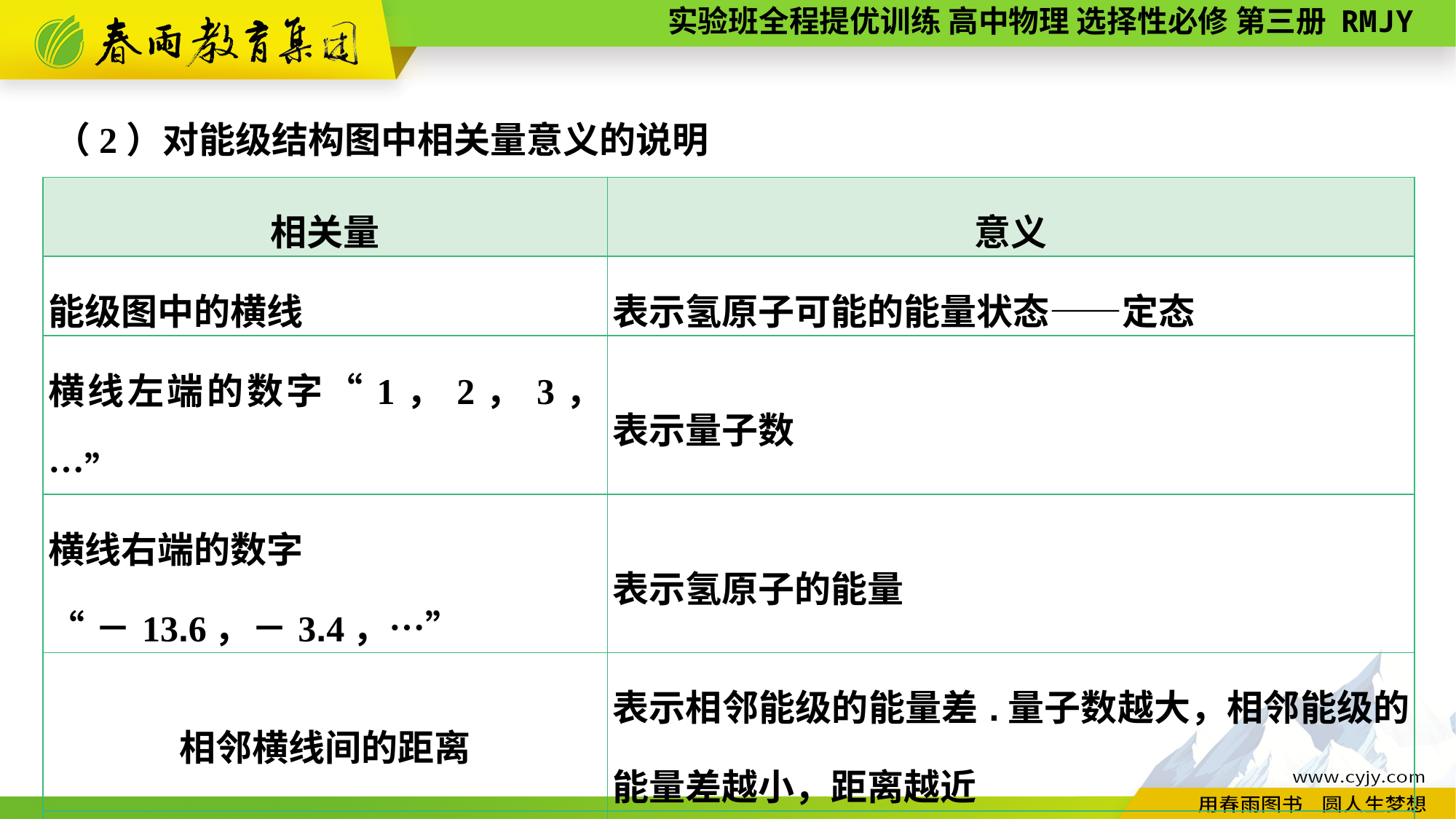

（2）对能级结构图中相关量意义的说明
| 相关量 | 意义 |
| --- | --- |
| 能级图中的横线 | 表示氢原子可能的能量状态——定态 |
| 横线左端的数字“1，2，3，…” | 表示量子数 |
| 横线右端的数字 “－13.6，－3.4，…” | 表示氢原子的能量 |
| 相邻横线间的距离 | 表示相邻能级的能量差.量子数越大，相邻能级的能量差越小，距离越近 |
| 带箭头的竖线 | 表示原子由较高能级向较低能级跃迁，原子跃迁放出光子的频率满足hν＝En－Em（m＜n） |